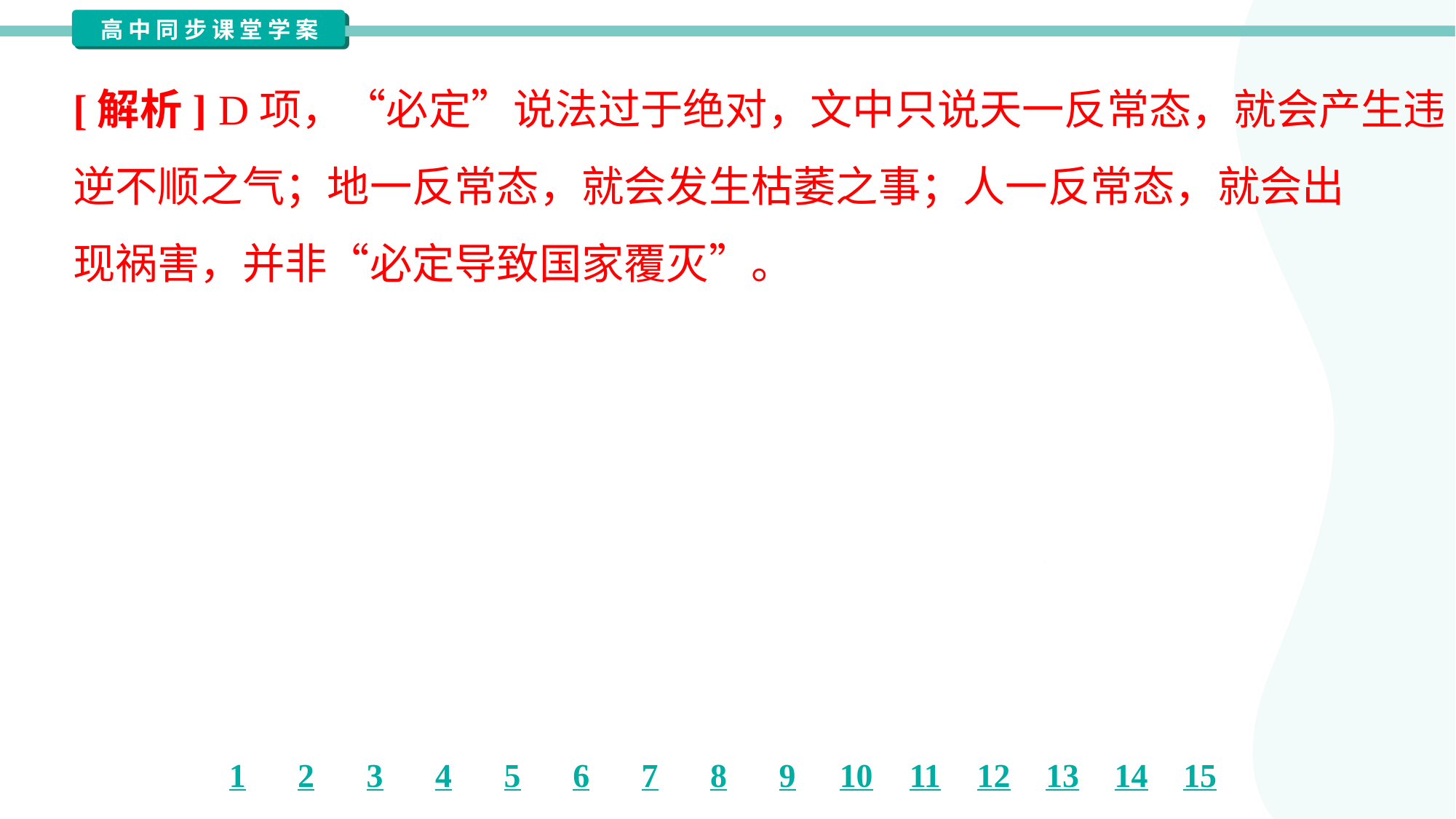

[解析] D项，“必定”说法过于绝对，文中只说天一反常态，就会产生违
逆不顺之气；地一反常态，就会发生枯萎之事；人一反常态，就会出
现祸害，并非“必定导致国家覆灭”。